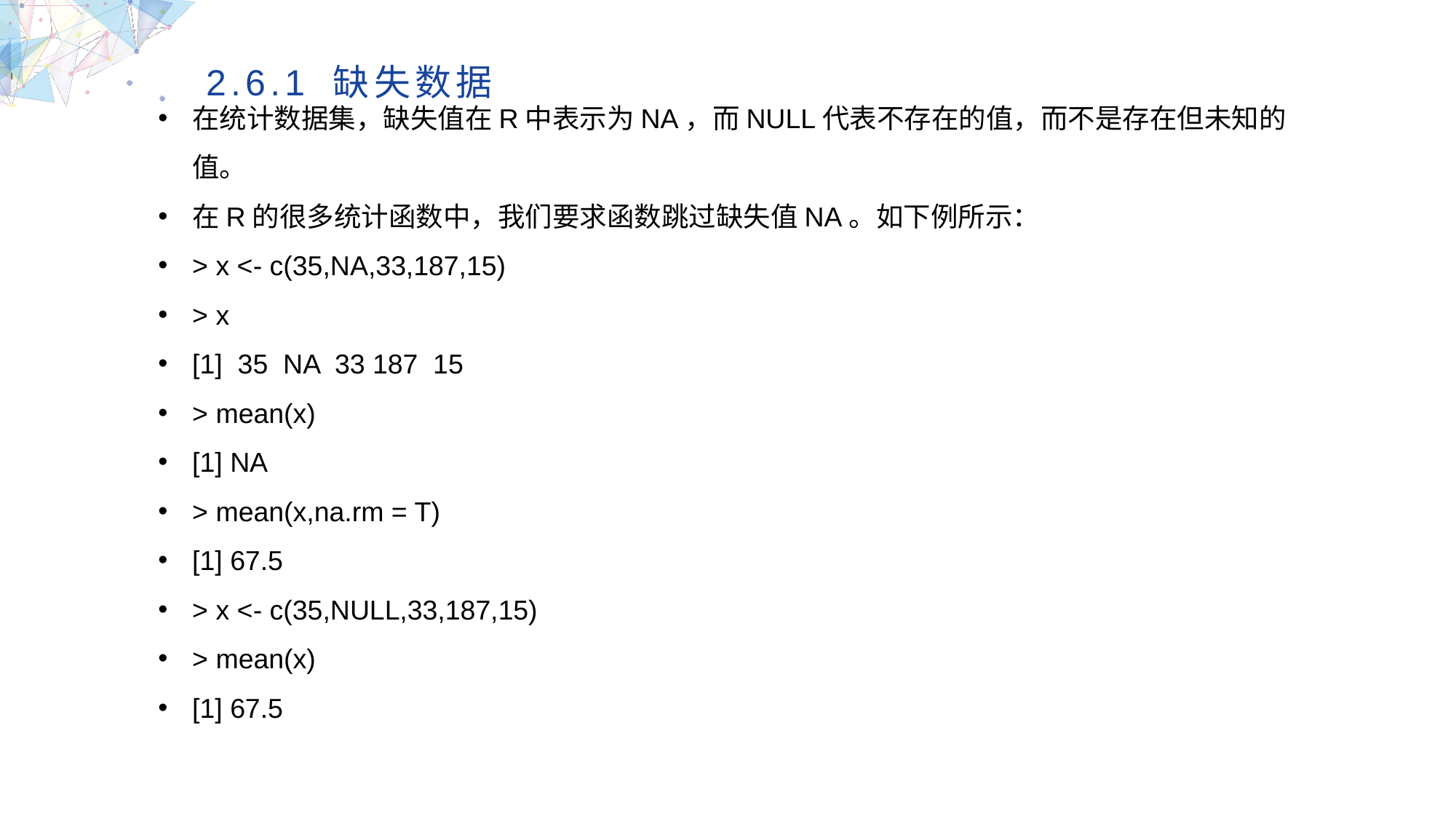

2.6.1 缺失数据
在统计数据集，缺失值在R中表示为NA，而NULL代表不存在的值，而不是存在但未知的值。
在R的很多统计函数中，我们要求函数跳过缺失值NA。如下例所示：
> x <- c(35,NA,33,187,15)
> x
[1]  35  NA  33 187  15
> mean(x)
[1] NA
> mean(x,na.rm = T)
[1] 67.5
> x <- c(35,NULL,33,187,15)
> mean(x)
[1] 67.5
MULTIPURPOSE PRESENTATION TEMPLATE | UNIQUE DESIGN
Welcome Message
Please replace text, click add relevant headline, modify the text content, also can copy your content to this directly. Please replace text, click add relevant headline, modify the text content, also can copy your content to this directly.